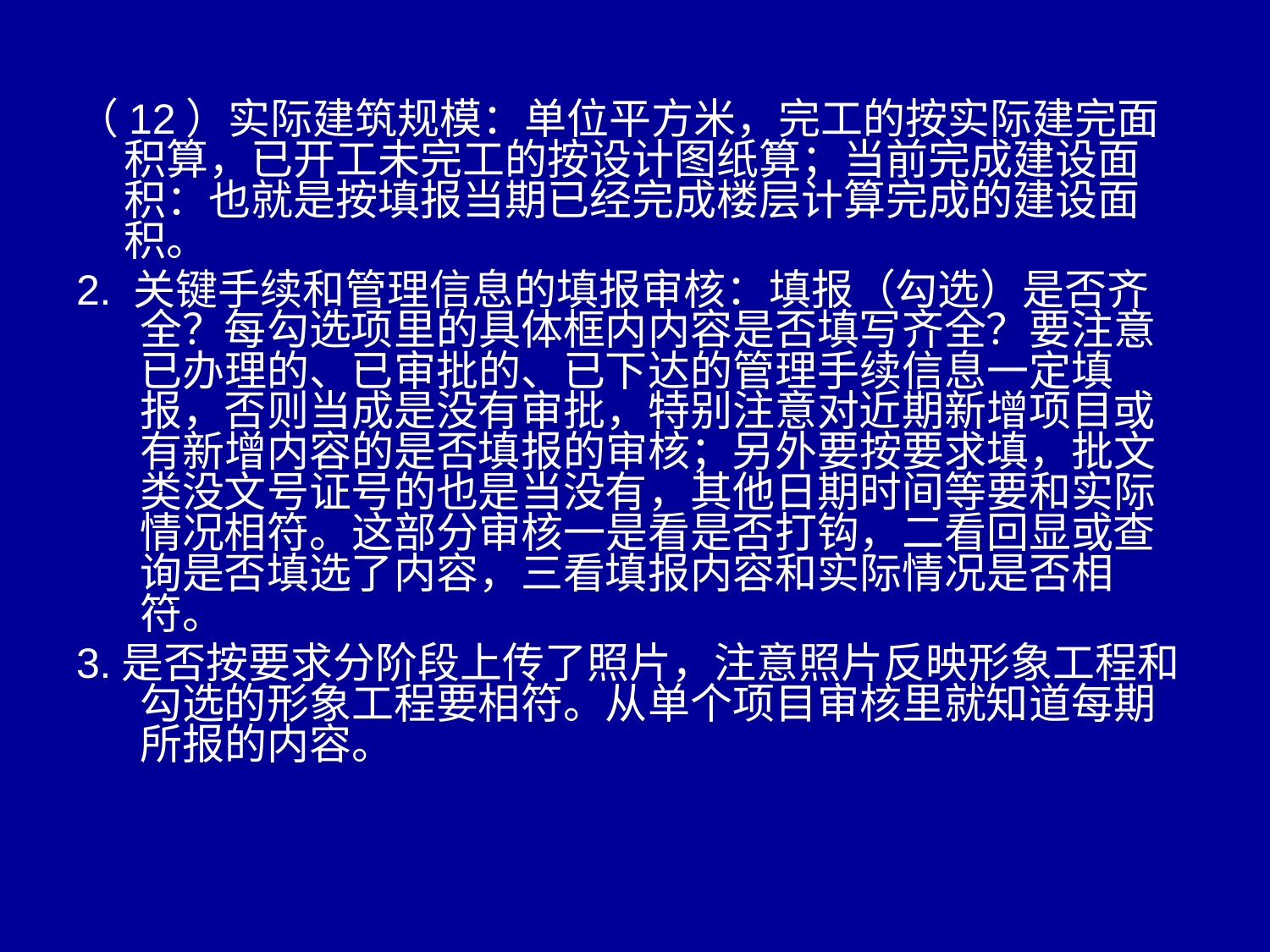

（12）实际建筑规模：单位平方米，完工的按实际建完面积算，已开工未完工的按设计图纸算；当前完成建设面积：也就是按填报当期已经完成楼层计算完成的建设面积。
2. 关键手续和管理信息的填报审核：填报（勾选）是否齐全？每勾选项里的具体框内内容是否填写齐全？要注意已办理的、已审批的、已下达的管理手续信息一定填报，否则当成是没有审批，特别注意对近期新增项目或有新增内容的是否填报的审核；另外要按要求填，批文类没文号证号的也是当没有，其他日期时间等要和实际情况相符。这部分审核一是看是否打钩，二看回显或查询是否填选了内容，三看填报内容和实际情况是否相符。
3.是否按要求分阶段上传了照片，注意照片反映形象工程和勾选的形象工程要相符。从单个项目审核里就知道每期所报的内容。